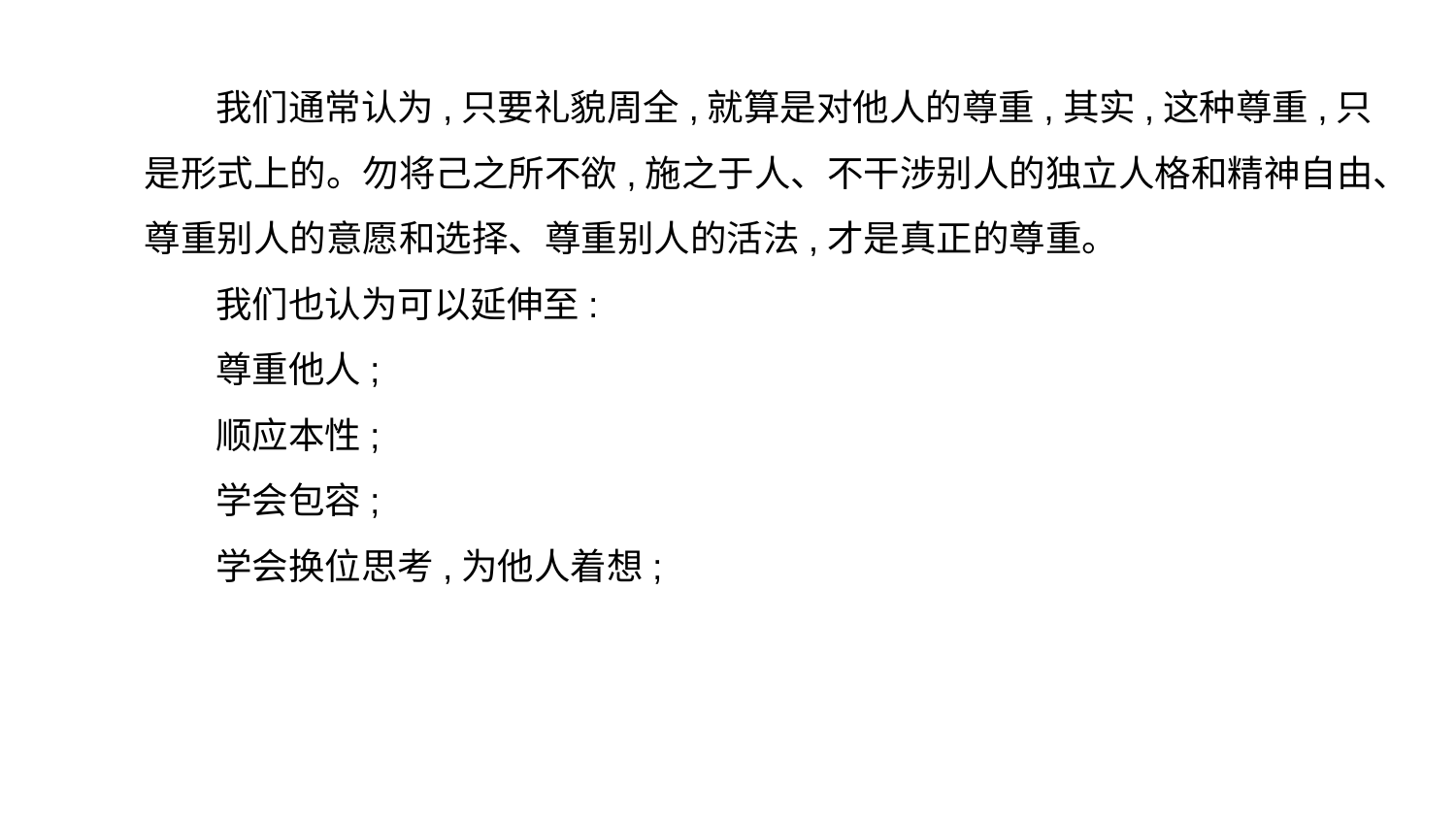

我们通常认为,只要礼貌周全,就算是对他人的尊重,其实,这种尊重,只是形式上的。勿将己之所不欲,施之于人、不干涉别人的独立人格和精神自由、尊重别人的意愿和选择、尊重别人的活法,才是真正的尊重。
我们也认为可以延伸至:
尊重他人;
顺应本性;
学会包容;
学会换位思考,为他人着想;